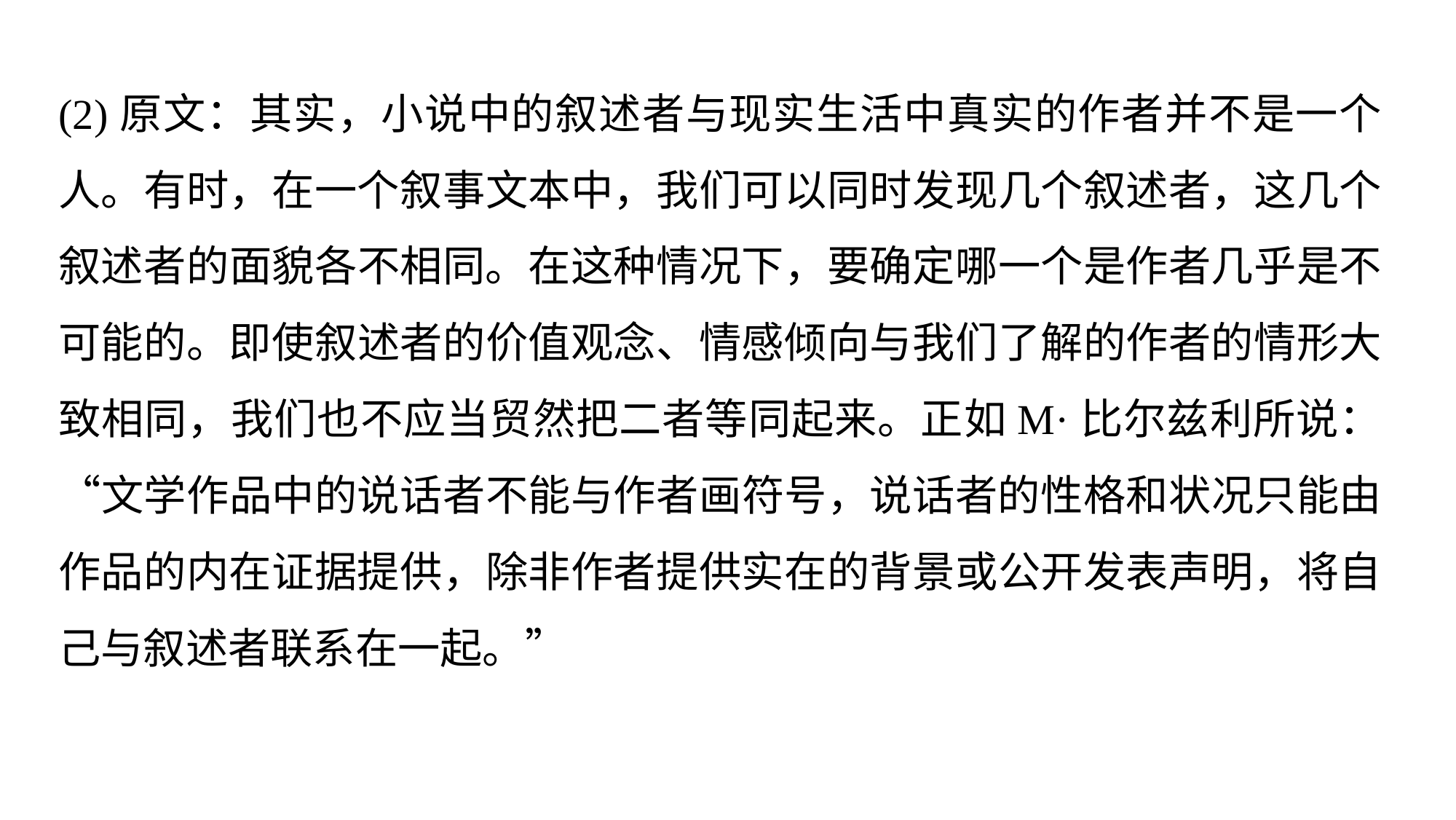

(2)原文：其实，小说中的叙述者与现实生活中真实的作者并不是一个人。有时，在一个叙事文本中，我们可以同时发现几个叙述者，这几个叙述者的面貌各不相同。在这种情况下，要确定哪一个是作者几乎是不可能的。即使叙述者的价值观念、情感倾向与我们了解的作者的情形大致相同，我们也不应当贸然把二者等同起来。正如M·比尔兹利所说：“文学作品中的说话者不能与作者画符号，说话者的性格和状况只能由作品的内在证据提供，除非作者提供实在的背景或公开发表声明，将自己与叙述者联系在一起。”